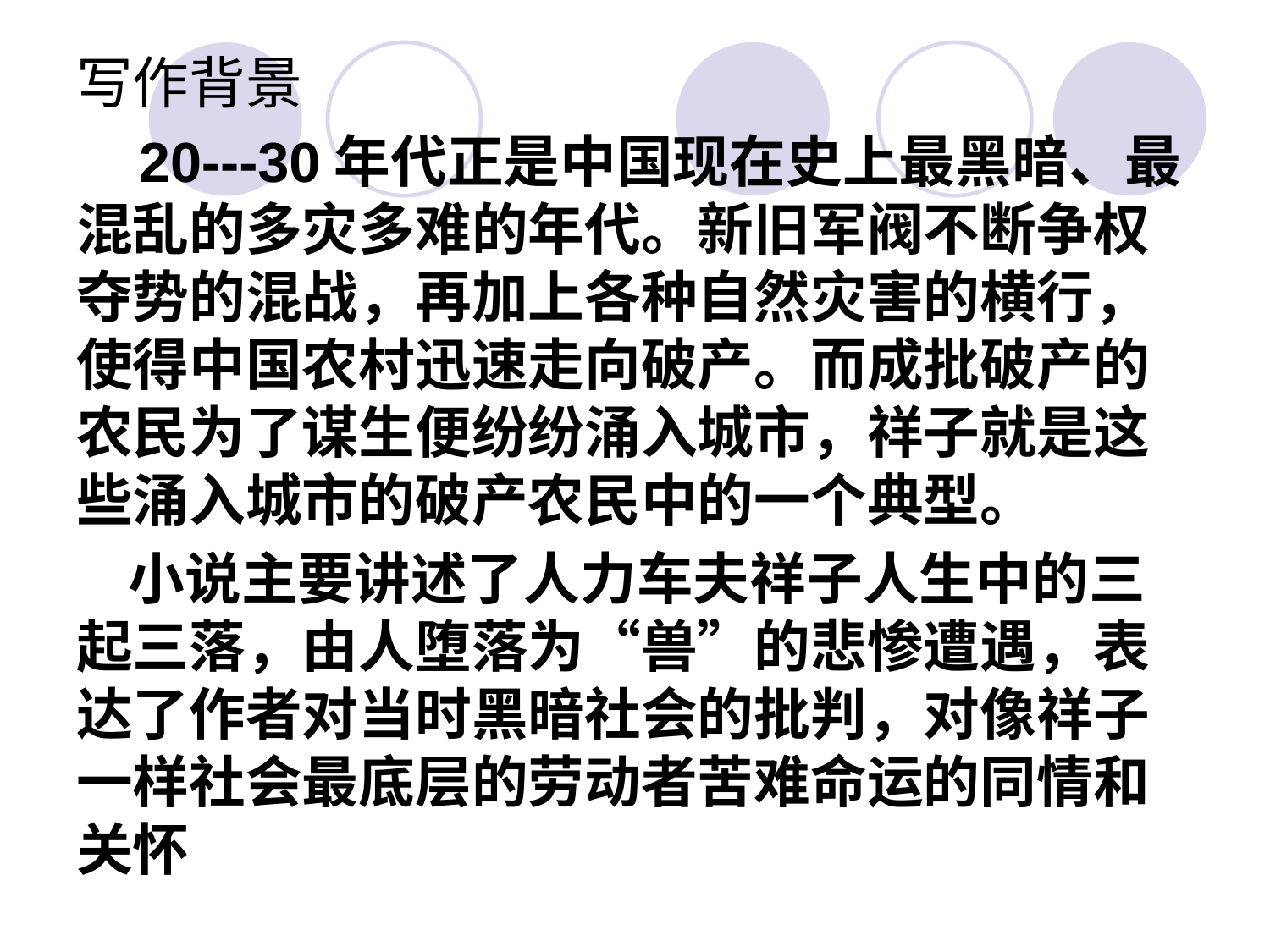

写作背景
    20---30年代正是中国现在史上最黑暗、最混乱的多灾多难的年代。新旧军阀不断争权夺势的混战，再加上各种自然灾害的横行，使得中国农村迅速走向破产。而成批破产的农民为了谋生便纷纷涌入城市，祥子就是这些涌入城市的破产农民中的一个典型。
   小说主要讲述了人力车夫祥子人生中的三起三落，由人堕落为“兽”的悲惨遭遇，表达了作者对当时黑暗社会的批判，对像祥子一样社会最底层的劳动者苦难命运的同情和关怀